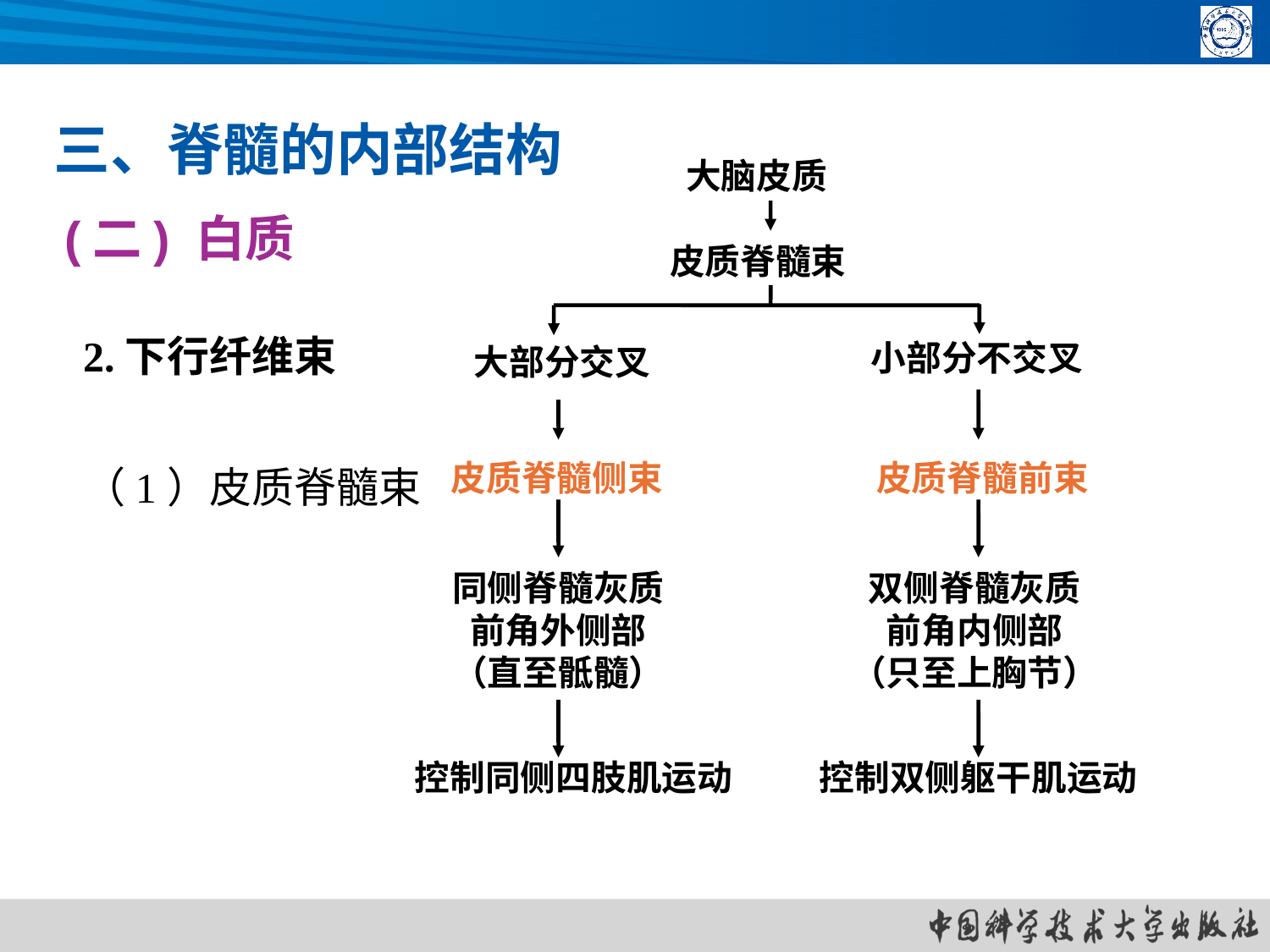

三、脊髓的内部结构
大脑皮质

皮质脊髓束

小部分不交叉
大部分交叉

皮质脊髓侧束
皮质脊髓前束

同侧脊髓灰质
前角外侧部（直至骶髓）
双侧脊髓灰质
前角内侧部
（只至上胸节）

控制同侧四肢肌运动
控制双侧躯干肌运动
(二) 白质
2.下行纤维束
（1）皮质脊髓束